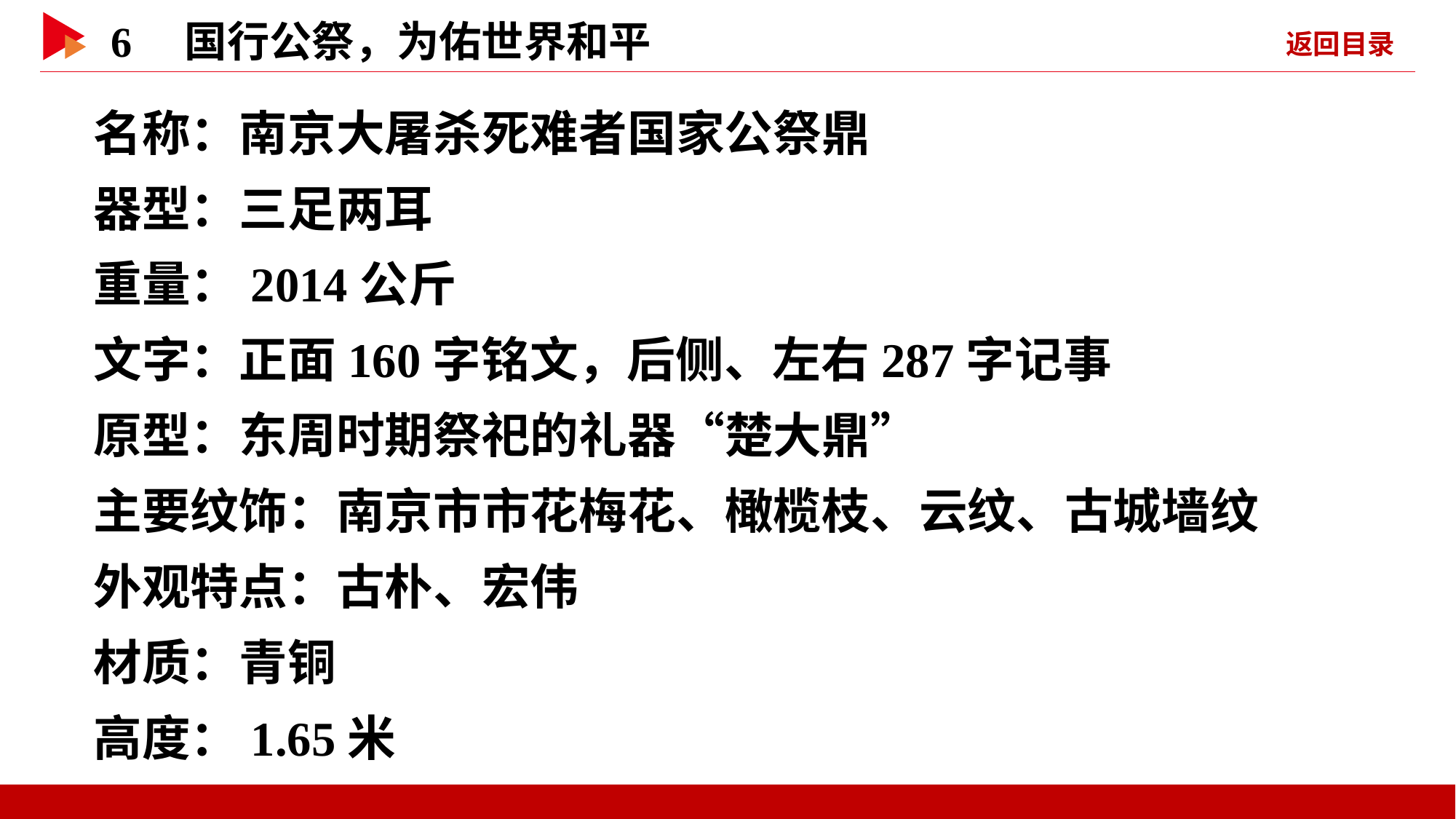

名称：南京大屠杀死难者国家公祭鼎
器型：三足两耳
重量：2014公斤
文字：正面160字铭文，后侧、左右287字记事
原型：东周时期祭祀的礼器“楚大鼎”
主要纹饰：南京市市花梅花、橄榄枝、云纹、古城墙纹
外观特点：古朴、宏伟
材质：青铜
高度：1.65米